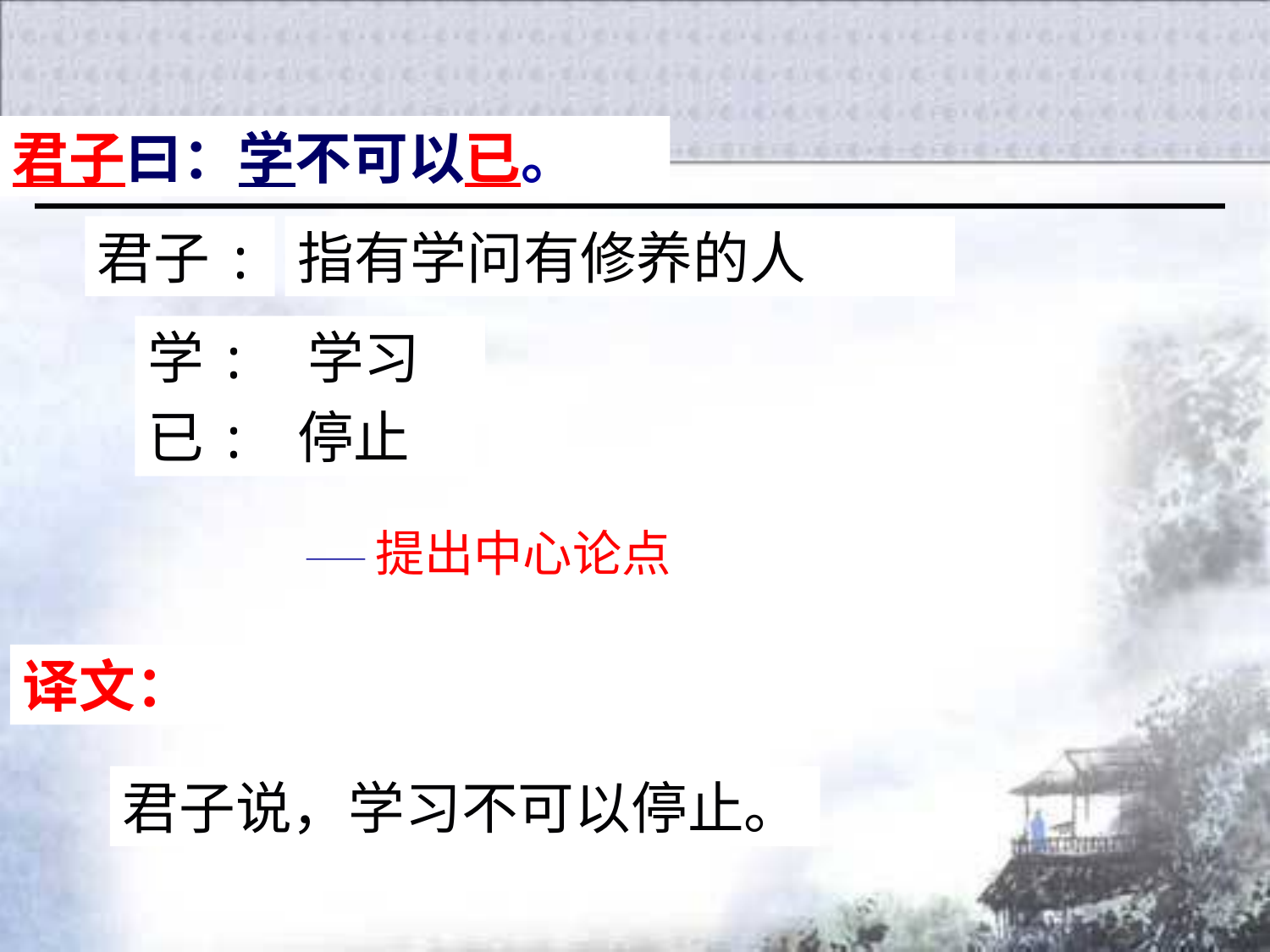

君子曰：学不可以已。

君子:
指有学问有修养的人
学:
学习
已:
停止
——提出中心论点
译文：
君子说，学习不可以停止。